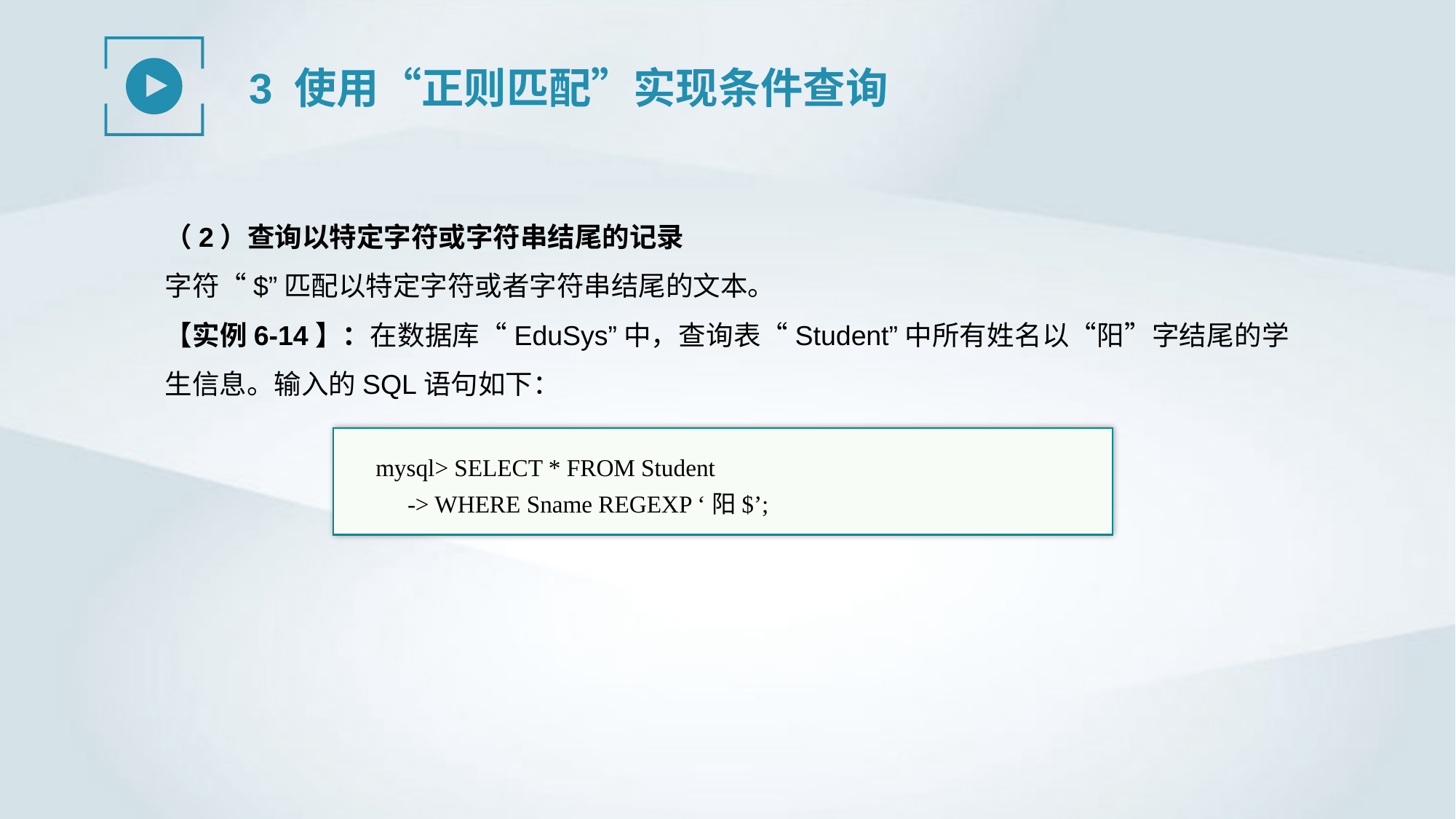

3 使用“正则匹配”实现条件查询
（2）查询以特定字符或字符串结尾的记录
字符“$”匹配以特定字符或者字符串结尾的文本。
【实例6-14】：在数据库“EduSys”中，查询表“Student”中所有姓名以“阳”字结尾的学生信息。输入的SQL语句如下：
mysql> SELECT * FROM Student
-> WHERE Sname REGEXP ‘阳$’;